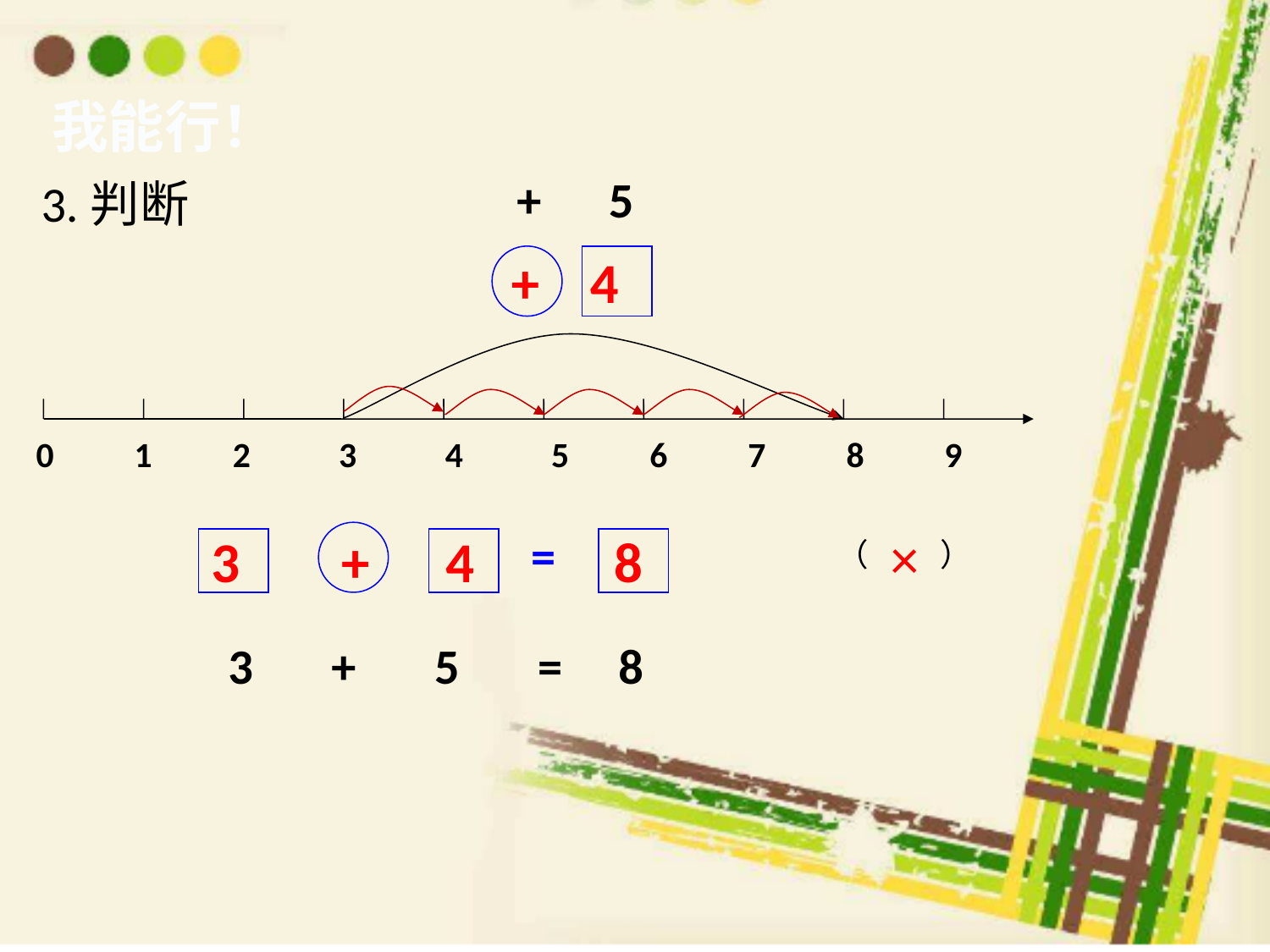

我能行！
+      5
3.判断
+    4

0          1          2           3           4           5          6          7          8          9
×
=
3        +      4           8

（          ）
3       +       5       =     8